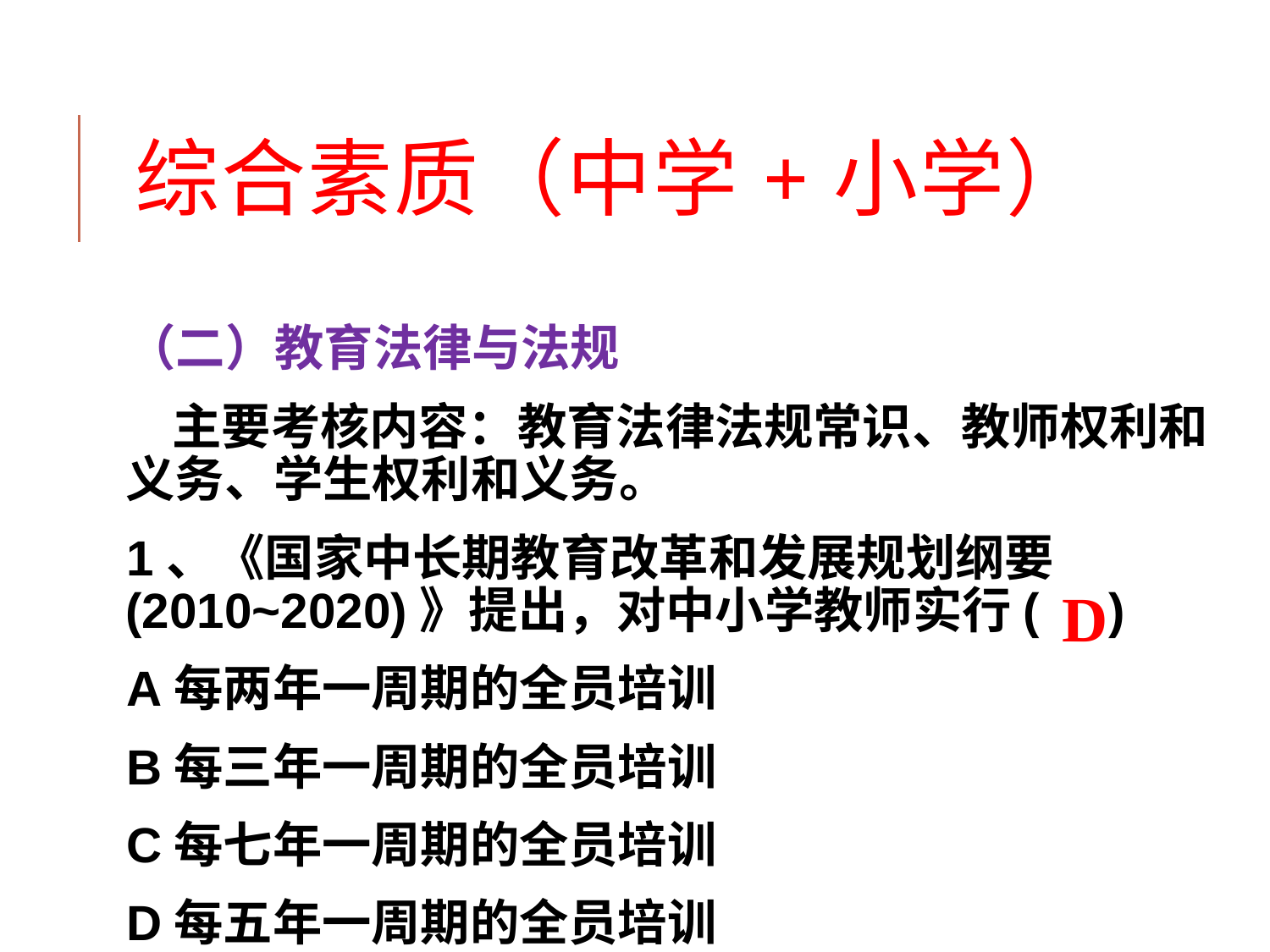

# 综合素质（中学+小学）
（二）教育法律与法规
   主要考核内容：教育法律法规常识、教师权利和义务、学生权利和义务。
1、《国家中长期教育改革和发展规划纲要(2010~2020)》提出，对中小学教师实行(     )
A每两年一周期的全员培训
B每三年一周期的全员培训
C每七年一周期的全员培训
D每五年一周期的全员培训

D